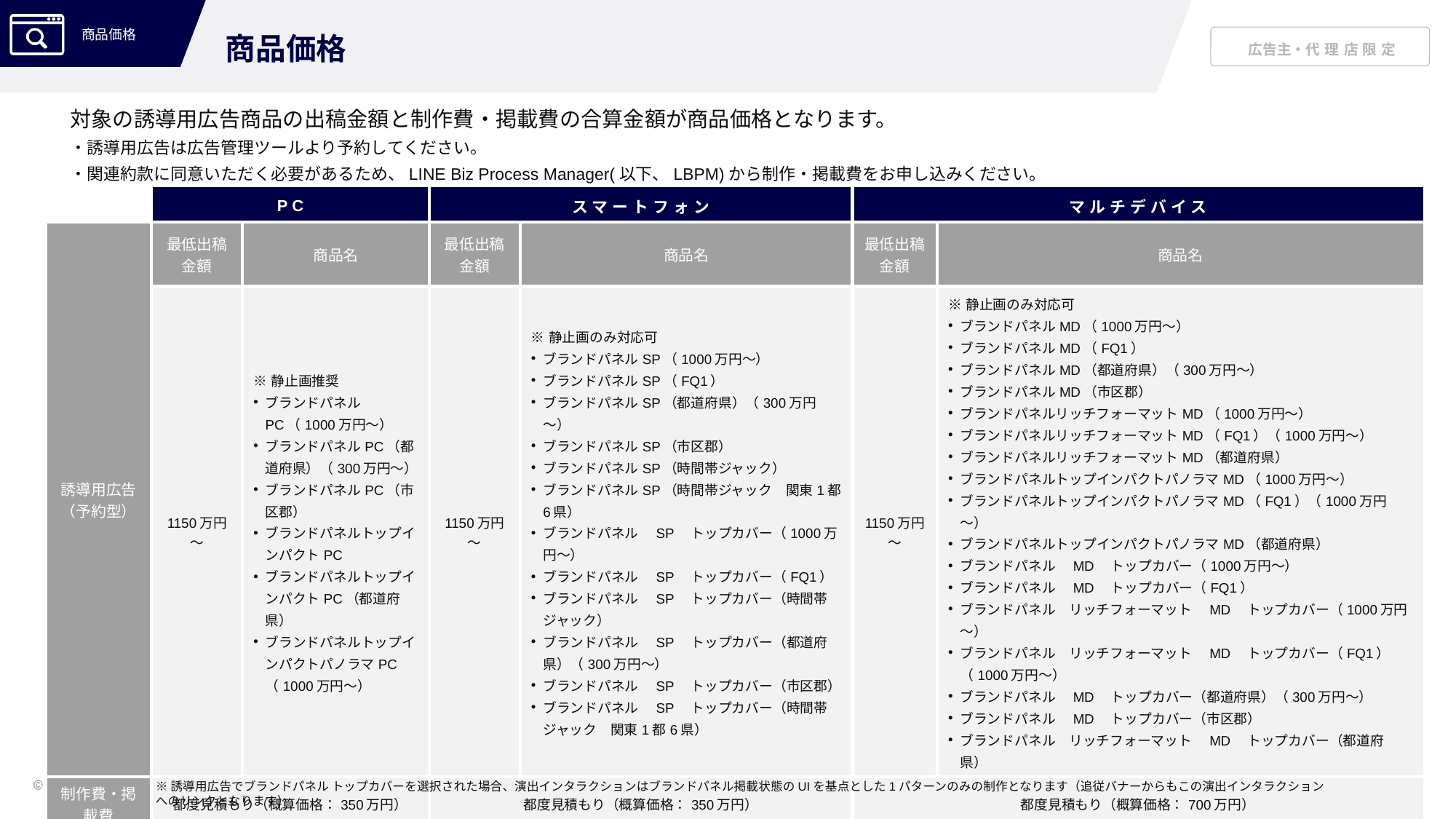

商品価格
対象の誘導用広告商品の出稿金額と制作費・掲載費の合算金額が商品価格となります。
・誘導用広告は広告管理ツールより予約してください。
・関連約款に同意いただく必要があるため、LINE Biz Process Manager(以下、LBPM)から制作・掲載費をお申し込みください。

|  | PC |  | スマートフォン |  | マルチデバイス |  |
| --- | --- | --- | --- | --- | --- | --- |
| 誘導用広告 （予約型） | 最低出稿 金額 | 商品名 | 最低出稿 金額 | 商品名 | 最低出稿 金額 | 商品名 |
|  | 1150万円～ | ※静止画推奨 ブランドパネルPC（1000万円～） ブランドパネルPC（都道府県）（300万円～） ブランドパネルPC（市区郡） ブランドパネルトップインパクトPC ブランドパネルトップインパクトPC（都道府県） ブランドパネルトップインパクトパノラマPC（1000万円～） | 1150万円～ | ※静止画のみ対応可 ブランドパネルSP（1000万円～） ブランドパネルSP（FQ1） ブランドパネルSP（都道府県）（300万円～） ブランドパネルSP（市区郡） ブランドパネルSP（時間帯ジャック） ブランドパネルSP（時間帯ジャック　関東1都6県） ブランドパネル　SP　トップカバー（1000万円～） ブランドパネル　SP　トップカバー（FQ1） ブランドパネル　SP　トップカバー（時間帯ジャック） ブランドパネル　SP　トップカバー（都道府県）（300万円～） ブランドパネル　SP　トップカバー（市区郡） ブランドパネル　SP　トップカバー（時間帯ジャック　関東1都6県） | 1150万円～ | ※静止画のみ対応可 ブランドパネルMD（1000万円～） ブランドパネルMD（FQ1） ブランドパネルMD（都道府県）（300万円～） ブランドパネルMD（市区郡） ブランドパネルリッチフォーマットMD（1000万円～） ブランドパネルリッチフォーマットMD（FQ1）（1000万円～） ブランドパネルリッチフォーマットMD（都道府県） ブランドパネルトップインパクトパノラマMD（1000万円～） ブランドパネルトップインパクトパノラマMD（FQ1）（1000万円～） ブランドパネルトップインパクトパノラマMD（都道府県） ブランドパネル　MD　トップカバー（1000万円～） ブランドパネル　MD　トップカバー（FQ1） ブランドパネル　リッチフォーマット　MD　トップカバー（1000万円～） ブランドパネル　リッチフォーマット　MD　トップカバー（FQ1）（1000万円～） ブランドパネル　MD　トップカバー（都道府県）（300万円～） ブランドパネル　MD　トップカバー（市区郡） ブランドパネル　リッチフォーマット　MD　トップカバー（都道府県） |
| 制作費・掲載費 | 都度見積もり（概算価格：350万円） |  | 都度見積もり（概算価格：350万円） |  | 都度見積もり（概算価格：700万円） |  |
| 制作費・掲載費申込 （LBPM） | 「制作・掲載費」としてお申し込みが必要 |  |  |  |  |  |
※誘導用広告でブランドパネル トップカバーを選択された場合、演出インタラクションはブランドパネル掲載状態のUIを基点とした1パターンのみの制作となります（追従バナーからもこの演出インタラクション
へのリンクとなります）